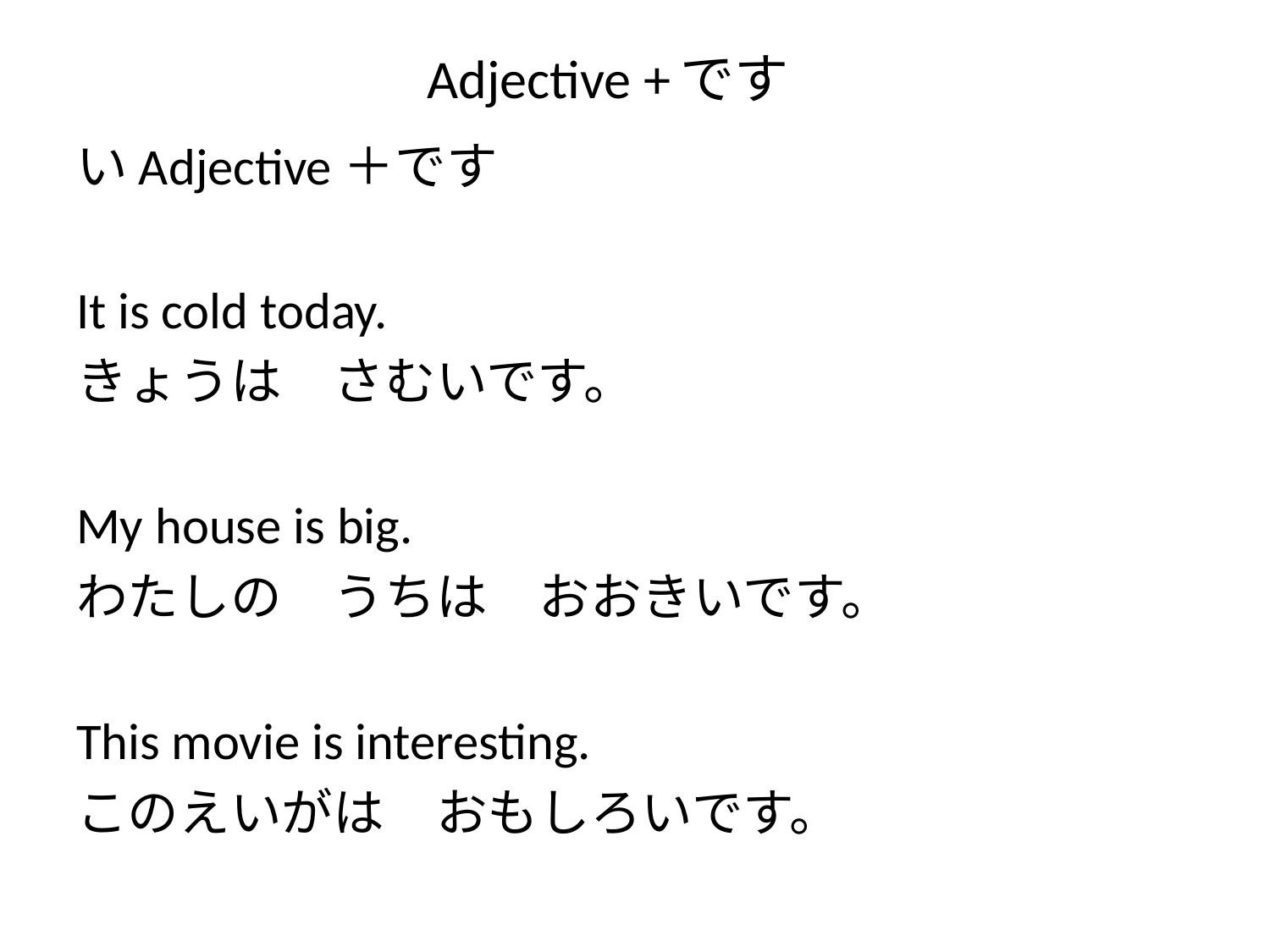

# Adjective +です
いAdjective＋です

It is cold today.
きょうは　さむいです。

My house is big.
わたしの　うちは　おおきいです。

This movie is interesting.
このえいがは　おもしろいです。